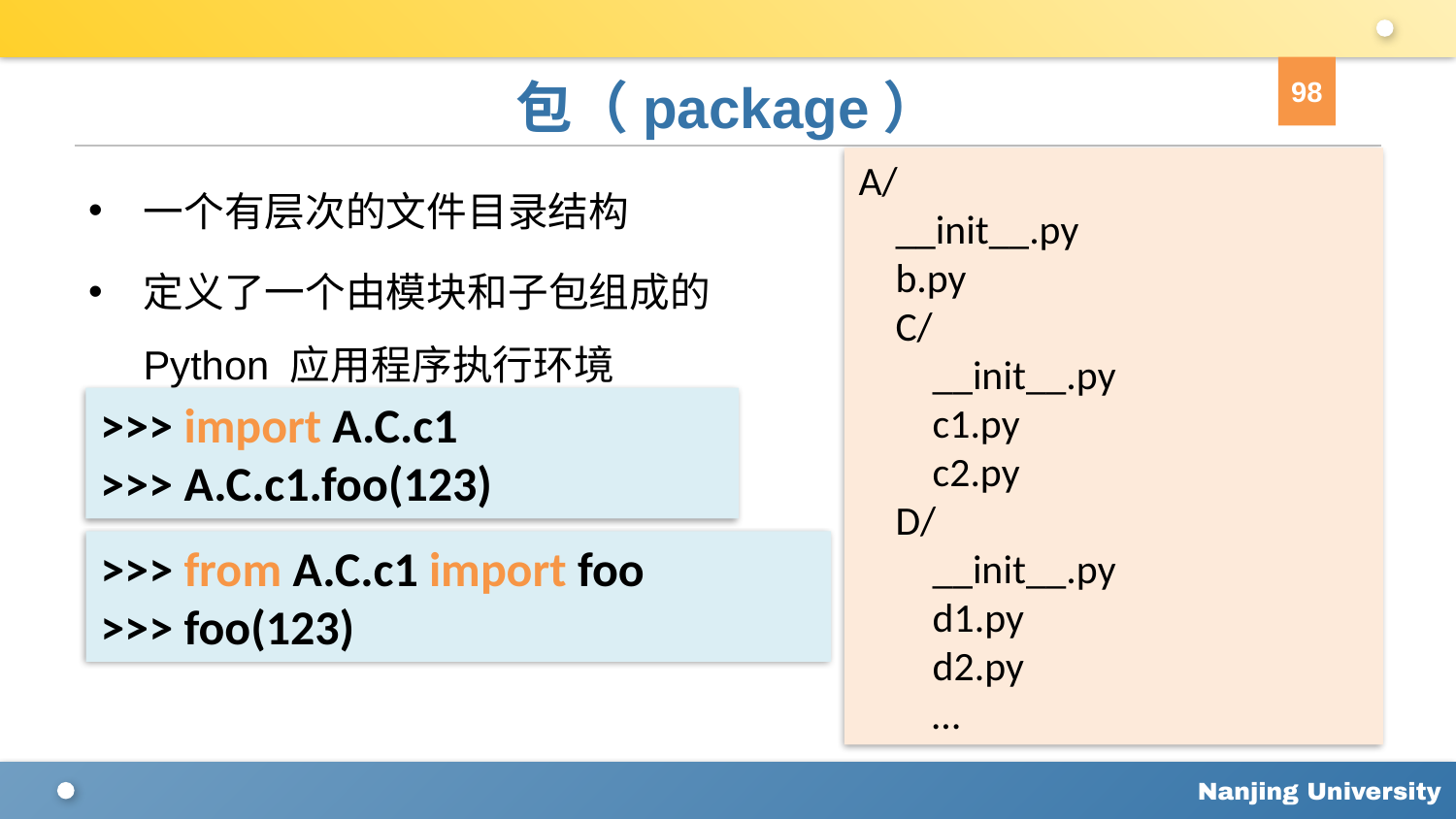

98
# 包（package）
A/
    __init__.py
    b.py
    C/
        __init__.py
        c1.py
        c2.py
    D/
        __init__.py
        d1.py
        d2.py
        …
一个有层次的文件目录结构
定义了一个由模块和子包组成的 Python 应用程序执行环境
>>> import A.C.c1
>>> A.C.c1.foo(123)
>>> from A.C.c1 import foo
>>> foo(123)